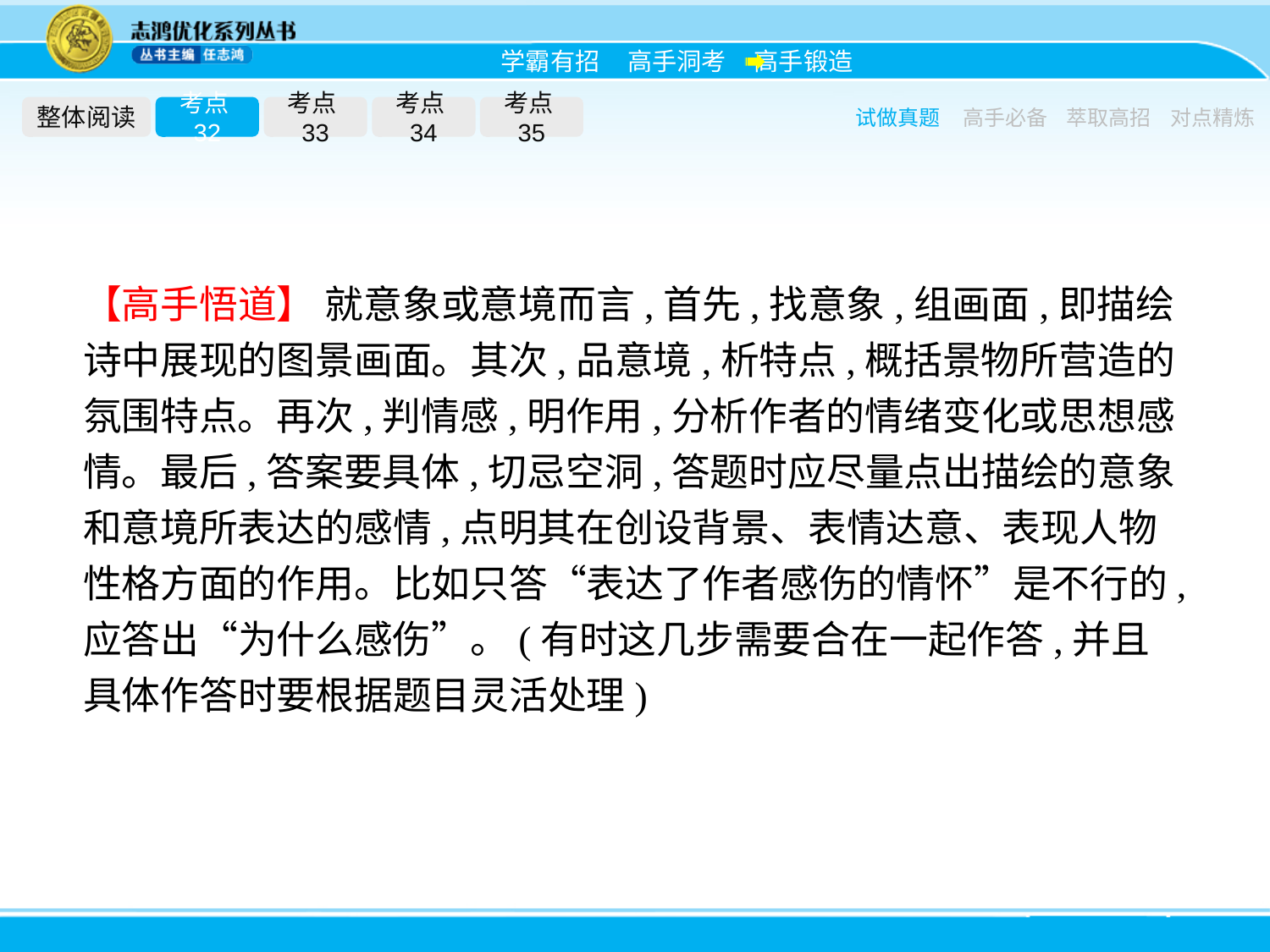

整体阅读
考点32
考点33
考点34
考点35
试做真题
高手必备
萃取高招
对点精炼
【高手悟道】 就意象或意境而言,首先,找意象,组画面,即描绘诗中展现的图景画面。其次,品意境,析特点,概括景物所营造的氛围特点。再次,判情感,明作用,分析作者的情绪变化或思想感情。最后,答案要具体,切忌空洞,答题时应尽量点出描绘的意象和意境所表达的感情,点明其在创设背景、表情达意、表现人物性格方面的作用。比如只答“表达了作者感伤的情怀”是不行的,应答出“为什么感伤”。(有时这几步需要合在一起作答,并且具体作答时要根据题目灵活处理)